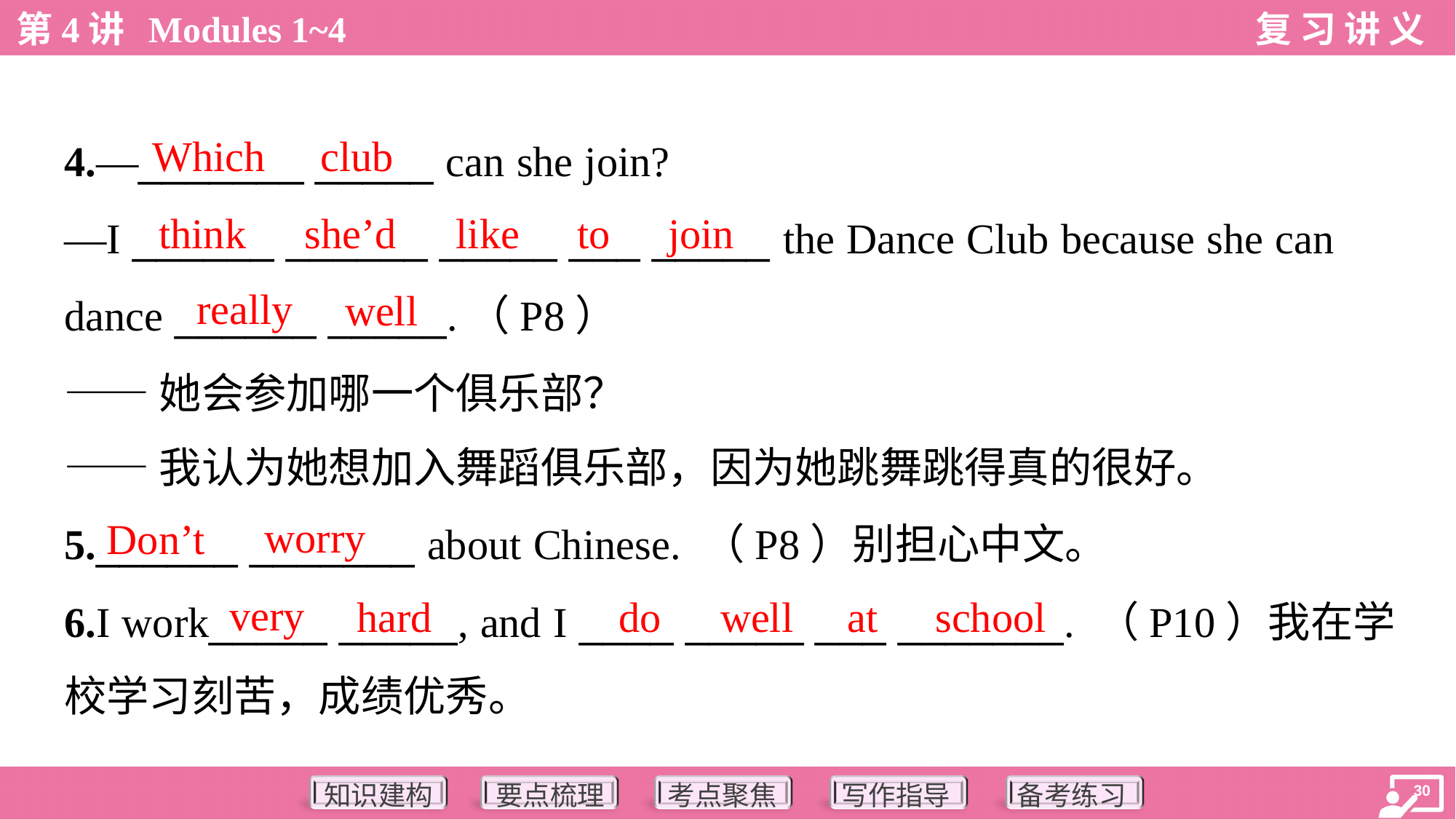

Which
club
4.—_______ _____ can she join?
—I ______ ______ _____ ___ _____ the Dance Club because she can
dance ______ _____.（P8）
——她会参加哪一个俱乐部？
——我认为她想加入舞蹈俱乐部，因为她跳舞跳得真的很好。
think
she’d
like
to
join
really
well
worry
Don’t
5.______ _______ about Chinese. （P8）别担心中文。
6.I work_____ _____, and I ____ _____ ___ _______. （P10）我在学
校学习刻苦，成绩优秀。
very
hard
do
well
at
school